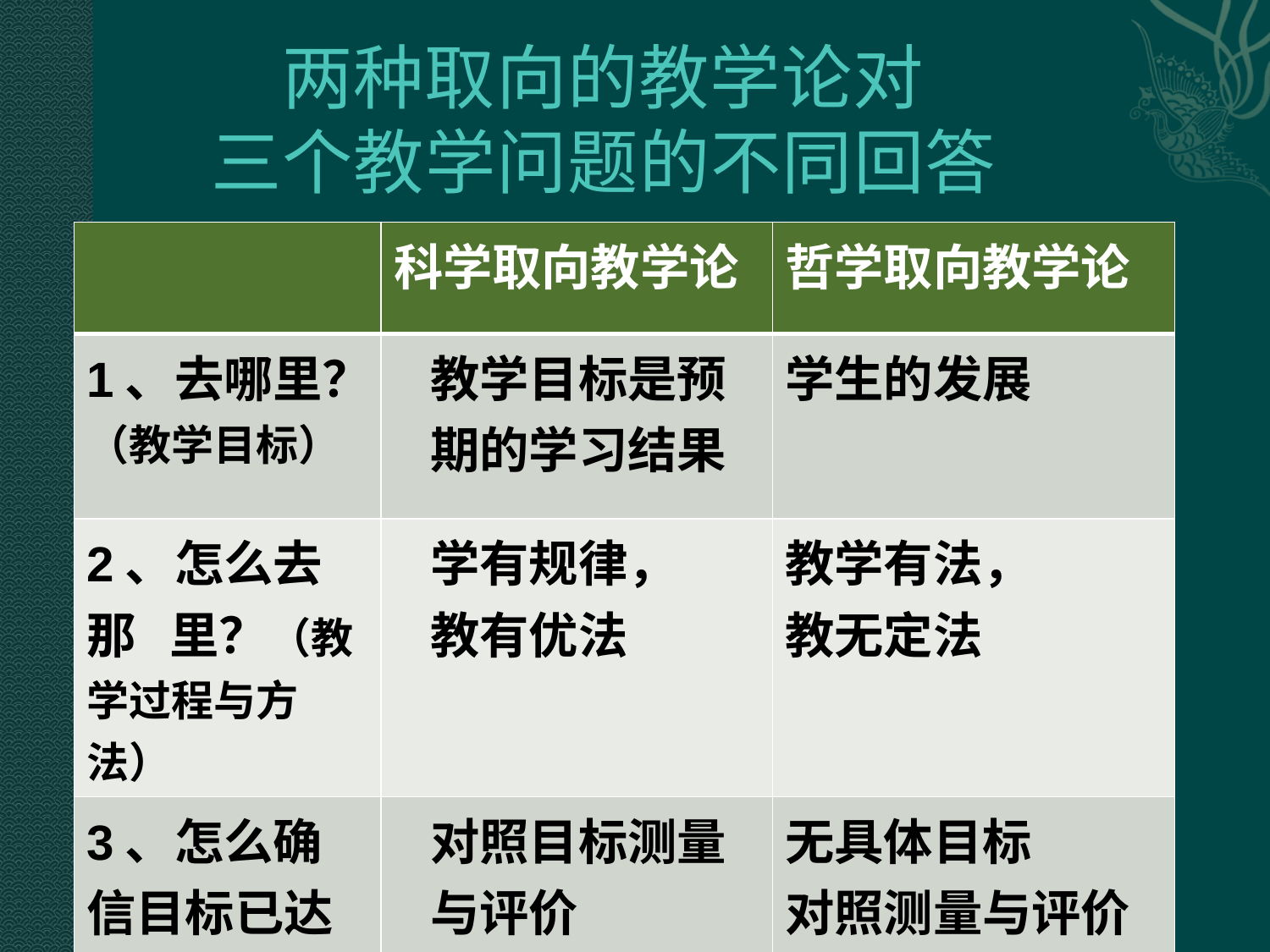

# 两种取向的教学论对 三个教学问题的不同回答

|  | 科学取向教学论 | 哲学取向教学论 |
| --- | --- | --- |
| 1、去哪里？ （教学目标） | 教学目标是预 期的学习结果 | 学生的发展 |
| 2、怎么去那 里？（教学过程与方法） | 学有规律， 教有优法 | 教学有法， 教无定法 |
| 3、怎么确信目标已达到？ （测量与评价） | 对照目标测量 与评价 | 无具体目标 对照测量与评价 |